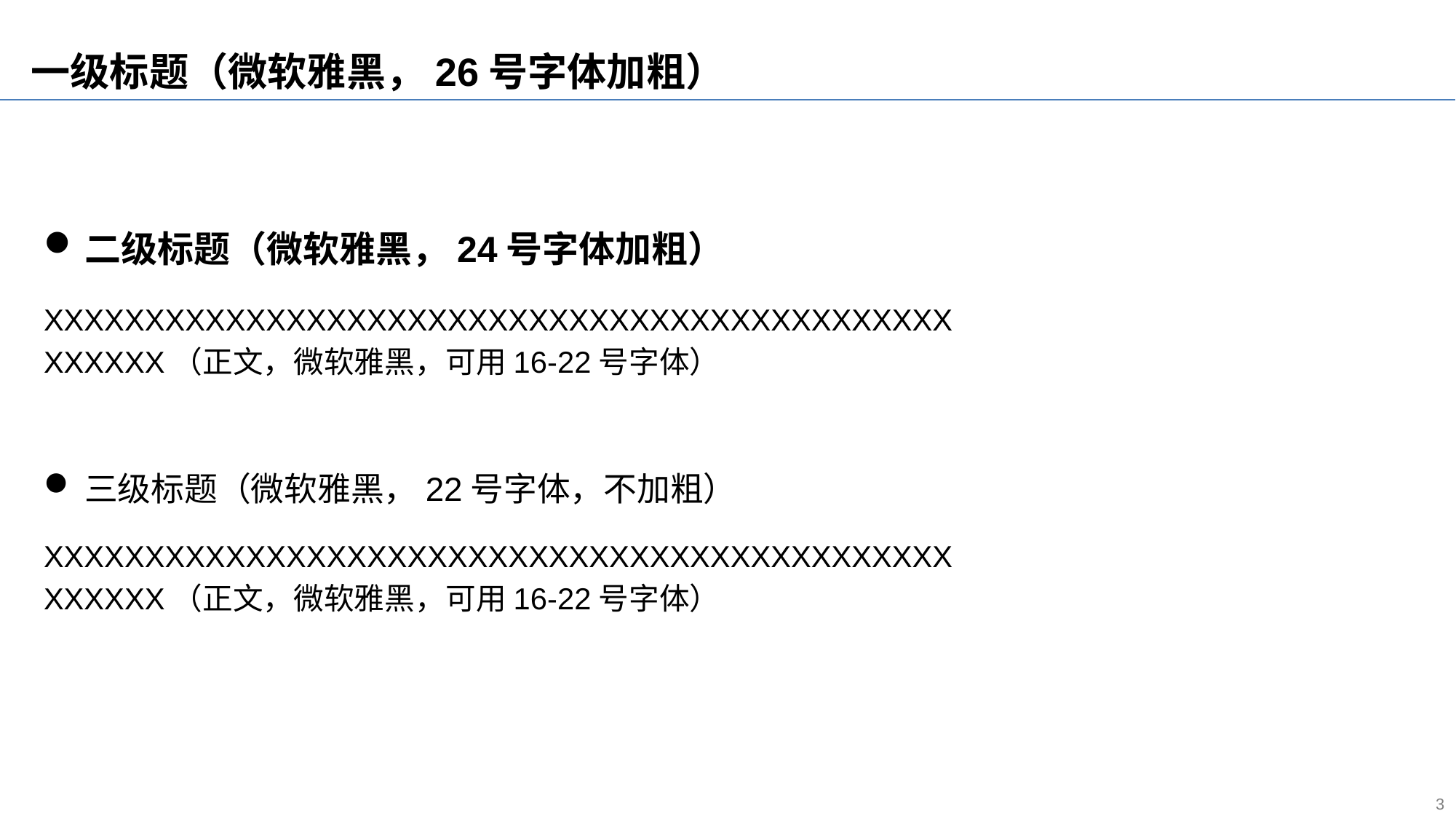

一级标题（微软雅黑，26号字体加粗）
二级标题（微软雅黑，24号字体加粗）
XXXXXXXXXXXXXXXXXXXXXXXXXXXXXXXXXXXXXXXXXXXXXXXXXXX（正文，微软雅黑，可用16-22号字体）

三级标题（微软雅黑，22号字体，不加粗）
XXXXXXXXXXXXXXXXXXXXXXXXXXXXXXXXXXXXXXXXXXXXXXXXXXX（正文，微软雅黑，可用16-22号字体）